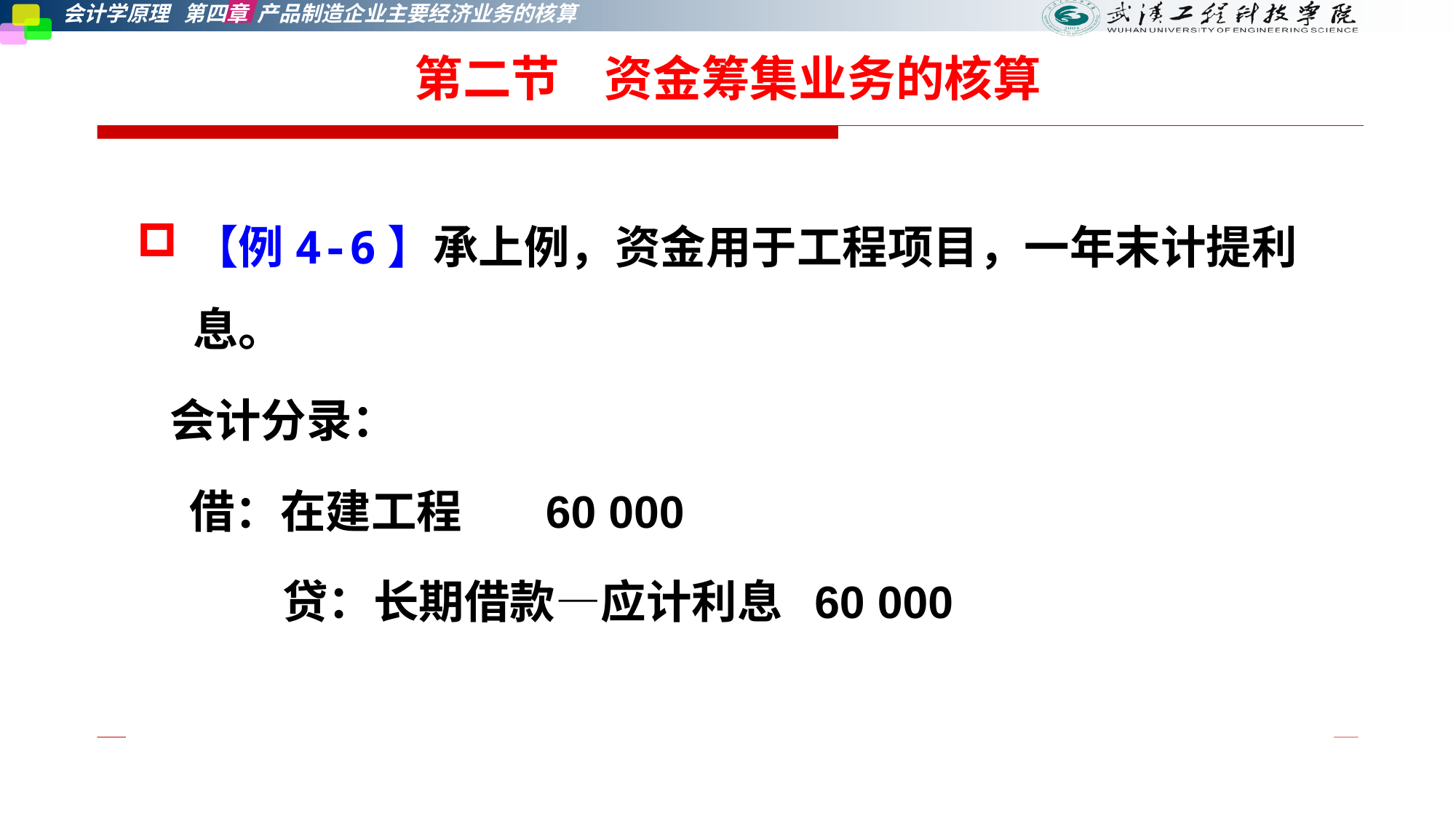

第二节    资金筹集业务的核算
【例4-6】承上例，资金用于工程项目，一年末计提利息。
   会计分录：
    借：在建工程       60 000
             贷：长期借款—应计利息  60 000